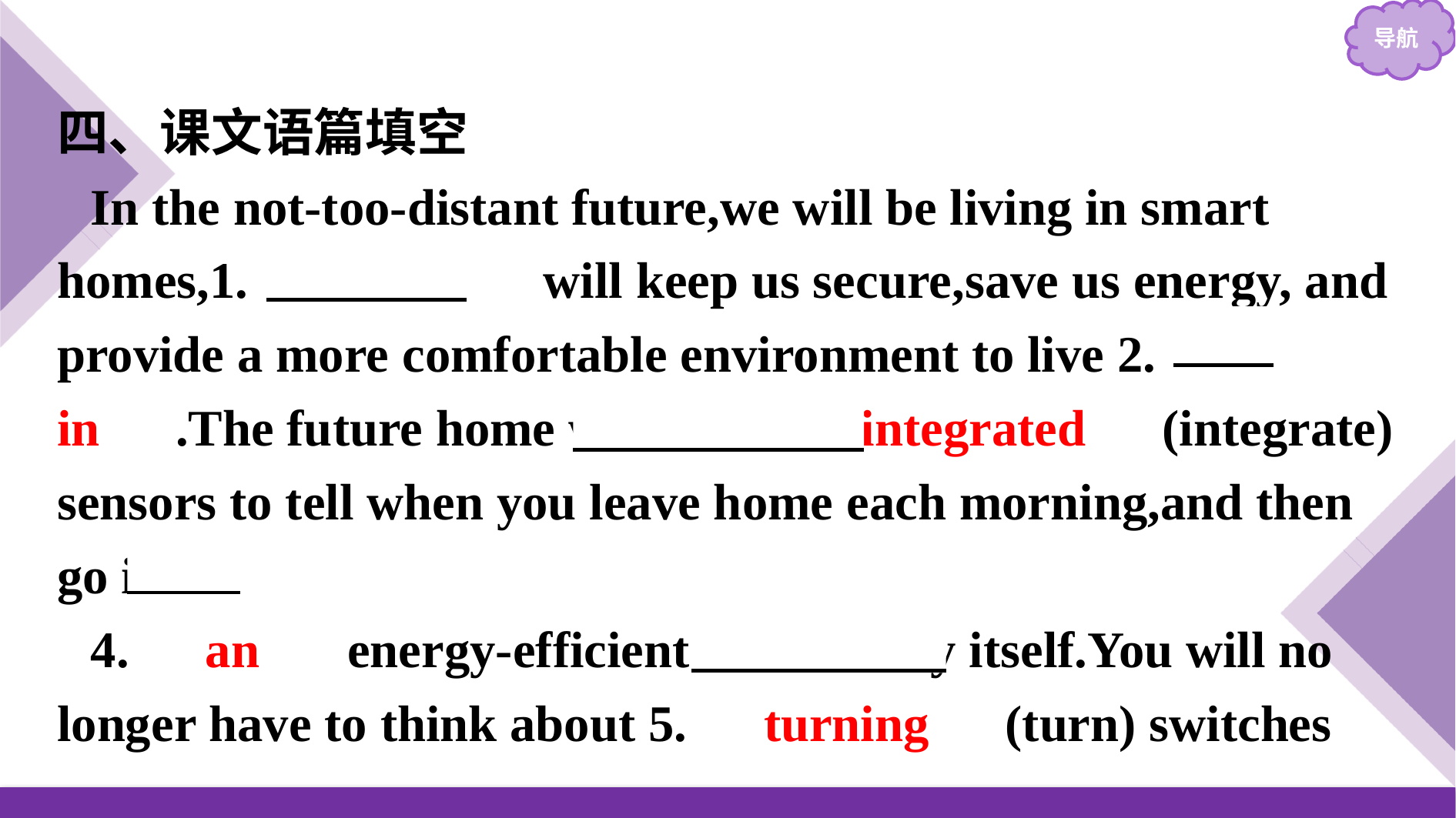

四、课文语篇填空
In the not-too-distant future,we will be living in smart homes,1.　which　 will keep us secure,save us energy, and provide a more comfortable environment to live 2.   in　.The future home will use 3.　integrated　(integrate) sensors to tell when you leave home each morning,and then go into
4.　an　 energy-efficient mode all by itself.You will no longer have to think about 5.　turning　(turn) switches